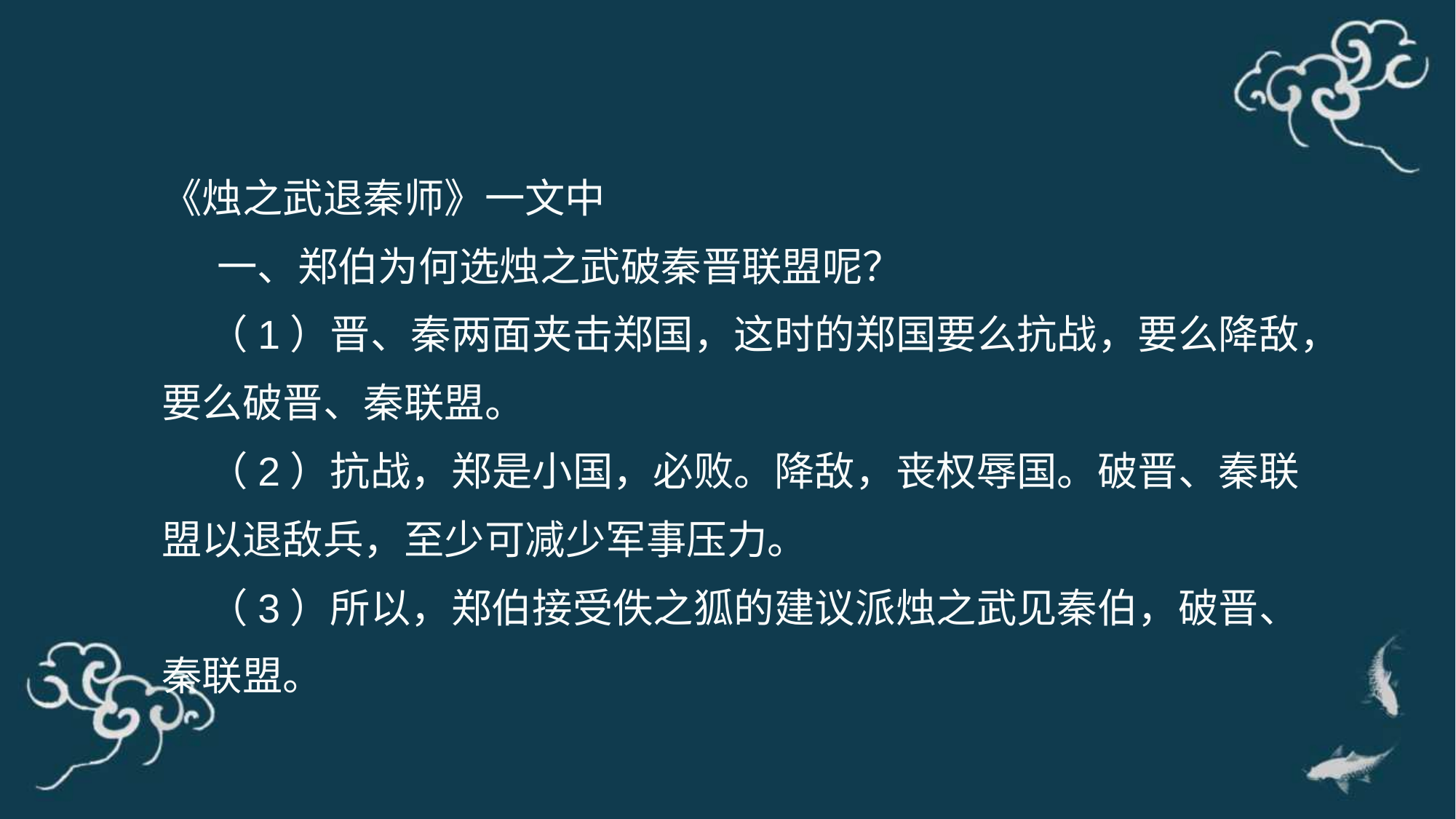

《烛之武退秦师》一文中
     一、郑伯为何选烛之武破秦晋联盟呢？
    （1）晋、秦两面夹击郑国，这时的郑国要么抗战，要么降敌，要么破晋、秦联盟。
    （2）抗战，郑是小国，必败。降敌，丧权辱国。破晋、秦联盟以退敌兵，至少可减少军事压力。
    （3）所以，郑伯接受佚之狐的建议派烛之武见秦伯，破晋、秦联盟。